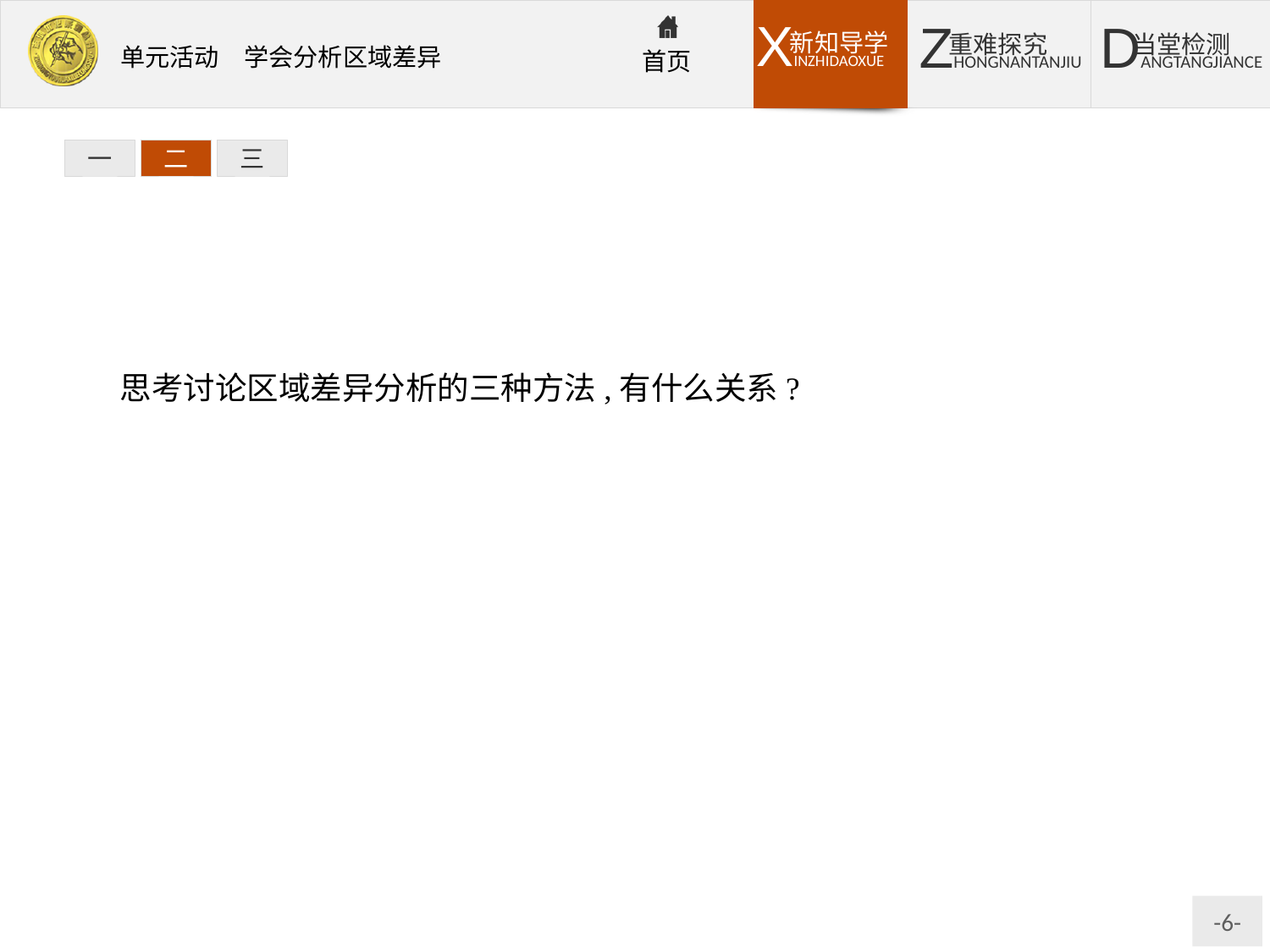

一
二
三
思考讨论区域差异分析的三种方法,有什么关系?
提示:既有区别又有联系。定性的方法侧重于定性说明,定量的方法侧重于量化分析,综合的方法侧重于综合分析,三种方法的思路、手段和程序有很大的不同。但是,定性的方法和定量的方法,其研究所及往往都是综合性的,而综合的方法中也会用到定性的方法和定量的方法。